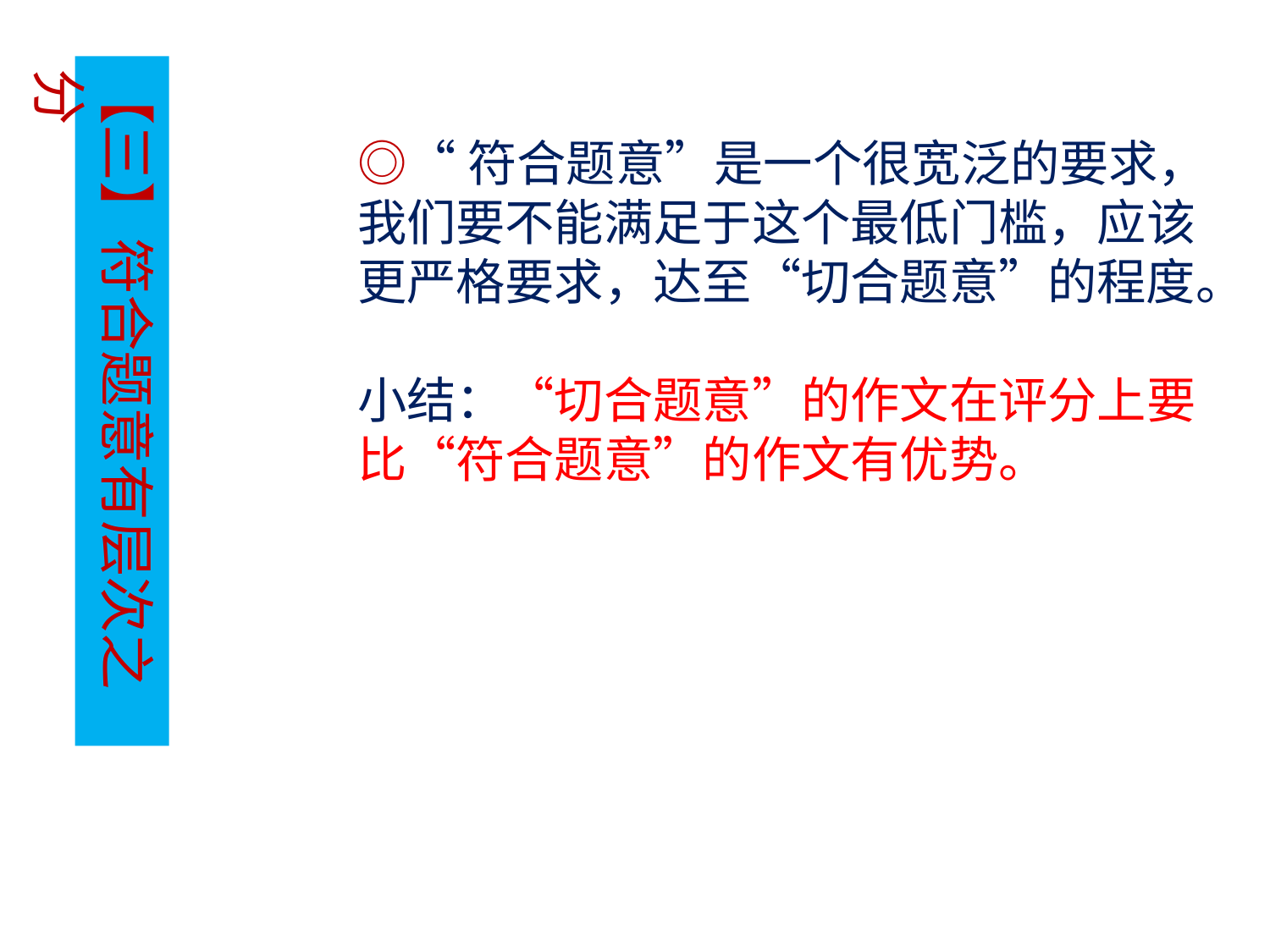

【三】符合题意有层次之分
◎“符合题意”是一个很宽泛的要求，我们要不能满足于这个最低门槛，应该更严格要求，达至“切合题意”的程度。

小结：“切合题意”的作文在评分上要比“符合题意”的作文有优势。